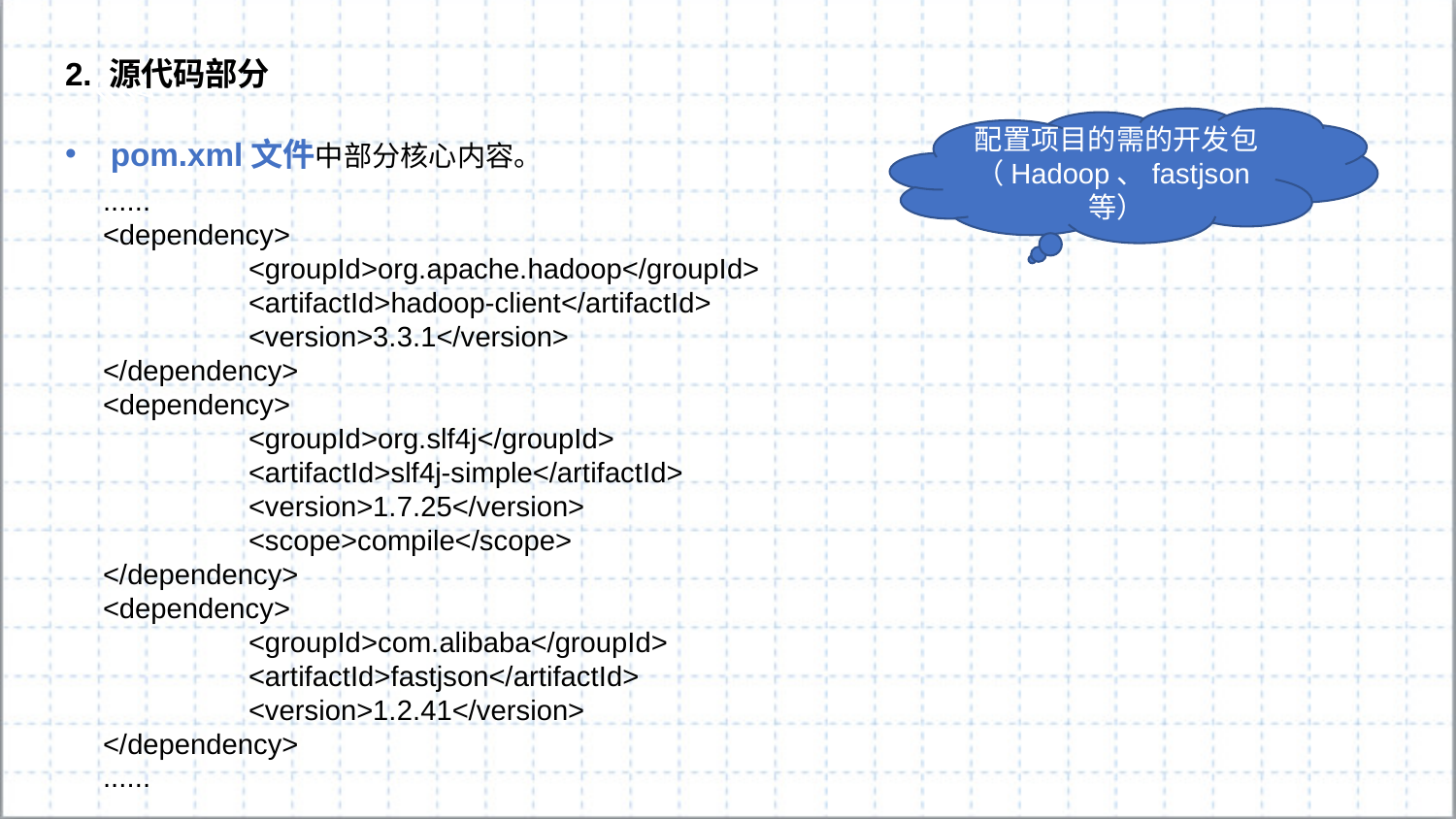

2. 源代码部分
配置项目的需的开发包（Hadoop、fastjson等）
pom.xml文件中部分核心内容。
......
<dependency>
	<groupId>org.apache.hadoop</groupId>
	<artifactId>hadoop-client</artifactId>
	<version>3.3.1</version>
</dependency>
<dependency>
	<groupId>org.slf4j</groupId>
	<artifactId>slf4j-simple</artifactId>
	<version>1.7.25</version>
	<scope>compile</scope>
</dependency>
<dependency>
	<groupId>com.alibaba</groupId>
	<artifactId>fastjson</artifactId>
	<version>1.2.41</version>
</dependency>
......